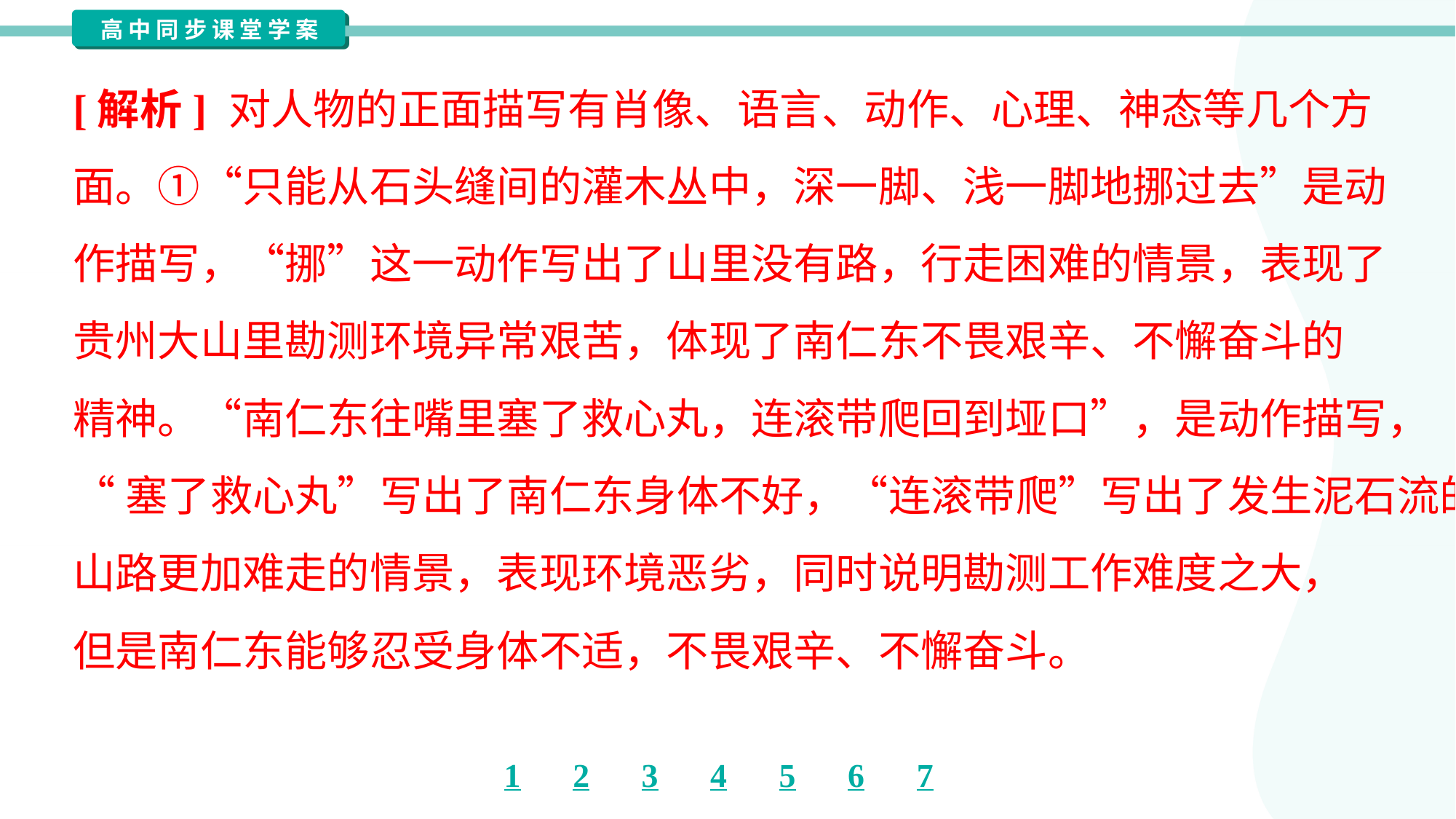

[解析] 对人物的正面描写有肖像、语言、动作、心理、神态等几个方
面。①“只能从石头缝间的灌木丛中，深一脚、浅一脚地挪过去”是动
作描写，“挪”这一动作写出了山里没有路，行走困难的情景，表现了
贵州大山里勘测环境异常艰苦，体现了南仁东不畏艰辛、不懈奋斗的
精神。“南仁东往嘴里塞了救心丸，连滚带爬回到垭口”，是动作描写，
“塞了救心丸”写出了南仁东身体不好，“连滚带爬”写出了发生泥石流的
山路更加难走的情景，表现环境恶劣，同时说明勘测工作难度之大，
但是南仁东能够忍受身体不适，不畏艰辛、不懈奋斗。